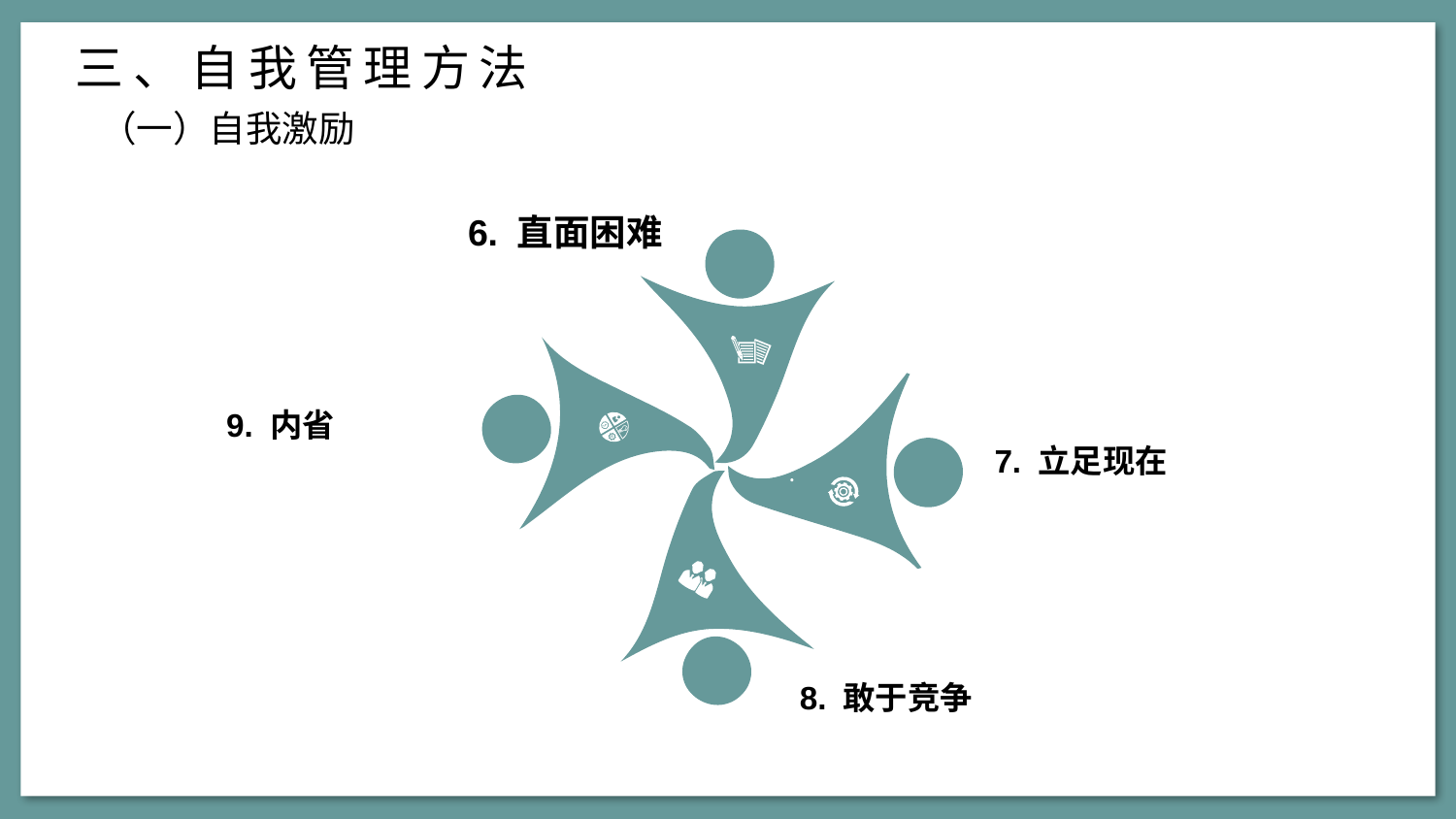

三、自我管理方法
（一）自我激励
6. 直面困难

9. 内省
7. 立足现在

8. 敢于竞争